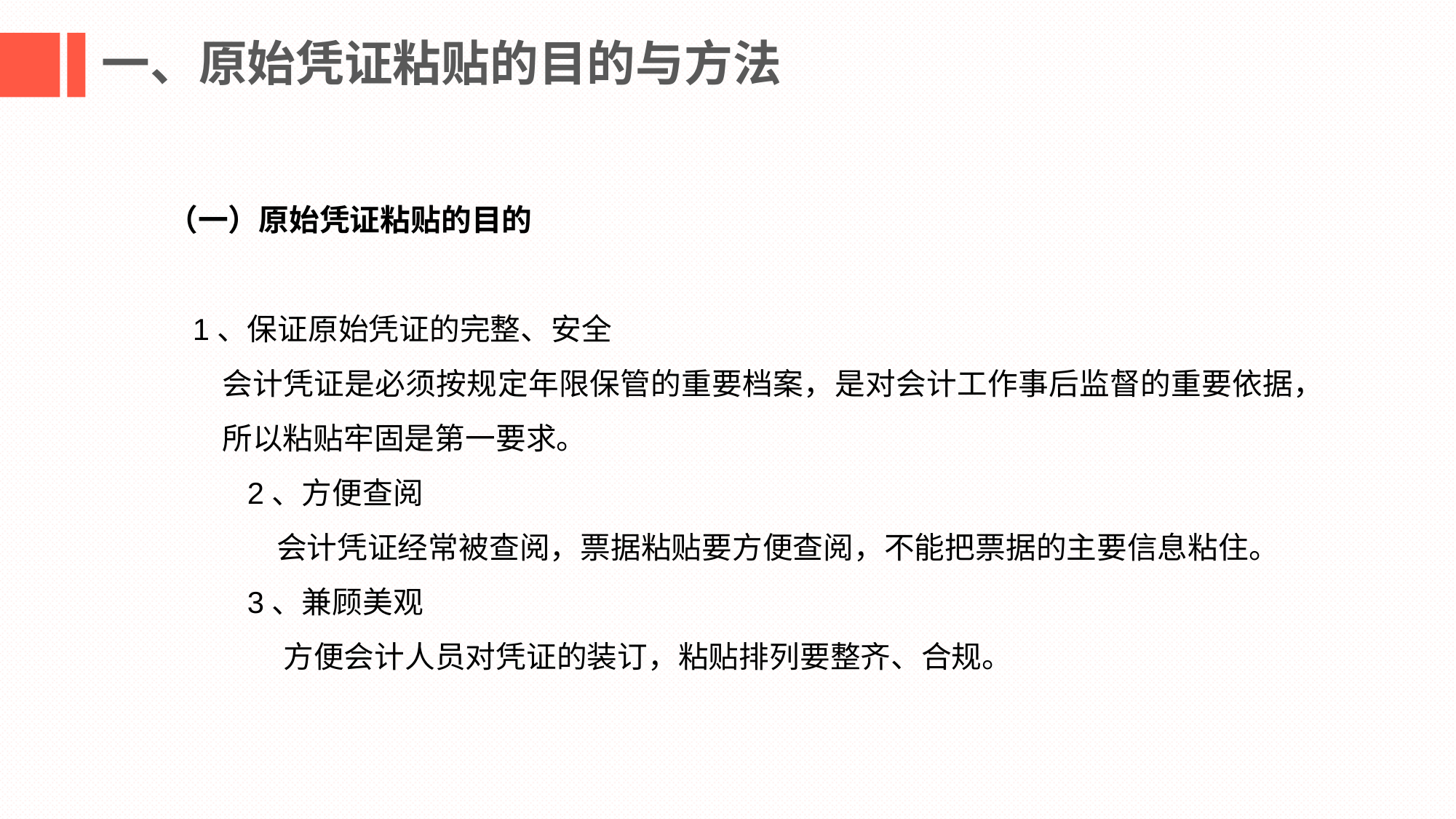

一、原始凭证粘贴的目的与方法

（一）原始凭证粘贴的目的

   1、保证原始凭证的完整、安全
会计凭证是必须按规定年限保管的重要档案，是对会计工作事后监督的重要依据，所以粘贴牢固是第一要求。
   2、方便查阅
       会计凭证经常被查阅，票据粘贴要方便查阅，不能把票据的主要信息粘住。
   3、兼顾美观
        方便会计人员对凭证的装订，粘贴排列要整齐、合规。